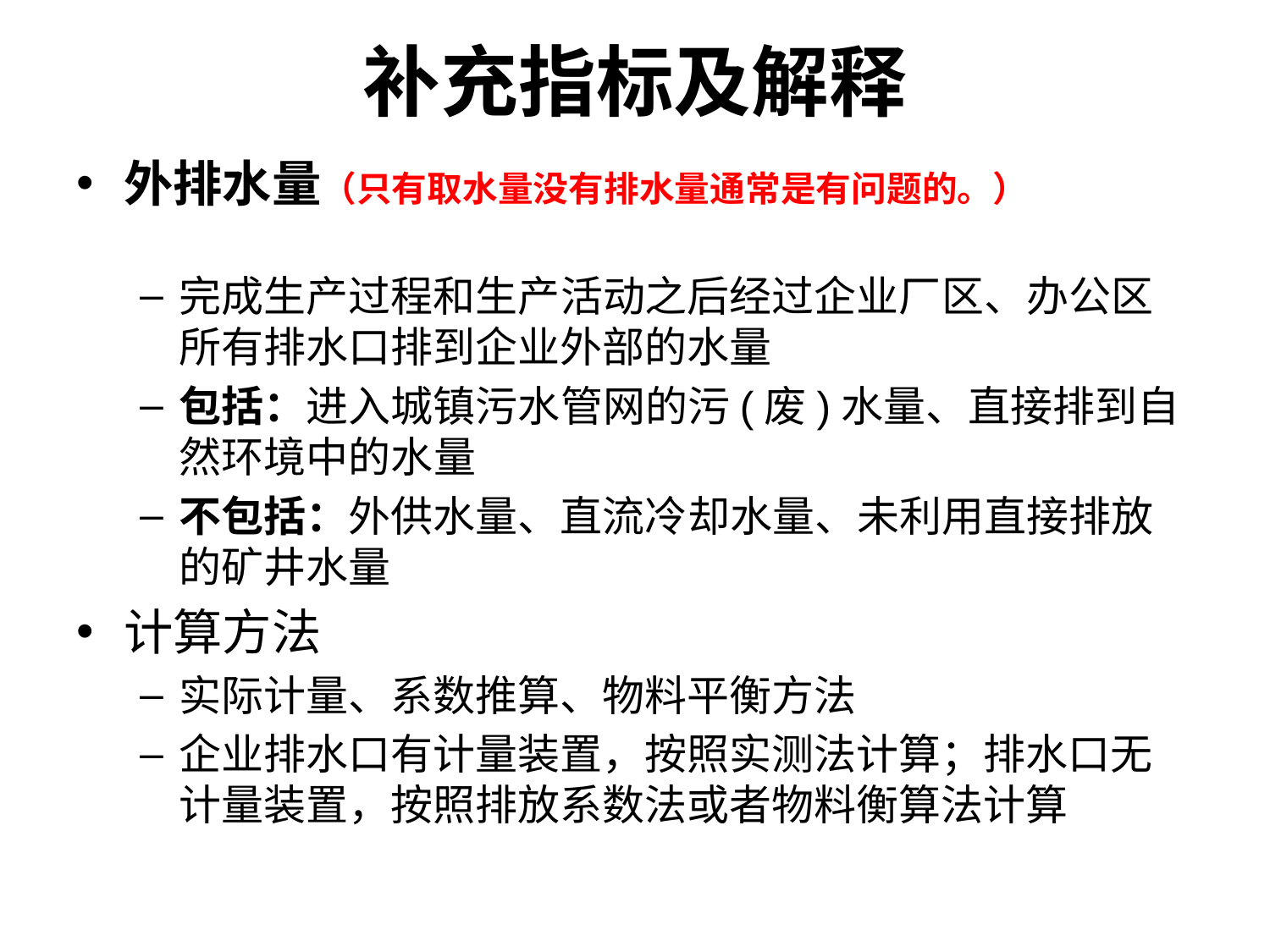

# 补充指标及解释
外排水量（只有取水量没有排水量通常是有问题的。）

完成生产过程和生产活动之后经过企业厂区、办公区所有排水口排到企业外部的水量
包括：进入城镇污水管网的污(废)水量、直接排到自然环境中的水量
不包括：外供水量、直流冷却水量、未利用直接排放的矿井水量
计算方法
实际计量、系数推算、物料平衡方法
企业排水口有计量装置，按照实测法计算；排水口无计量装置，按照排放系数法或者物料衡算法计算